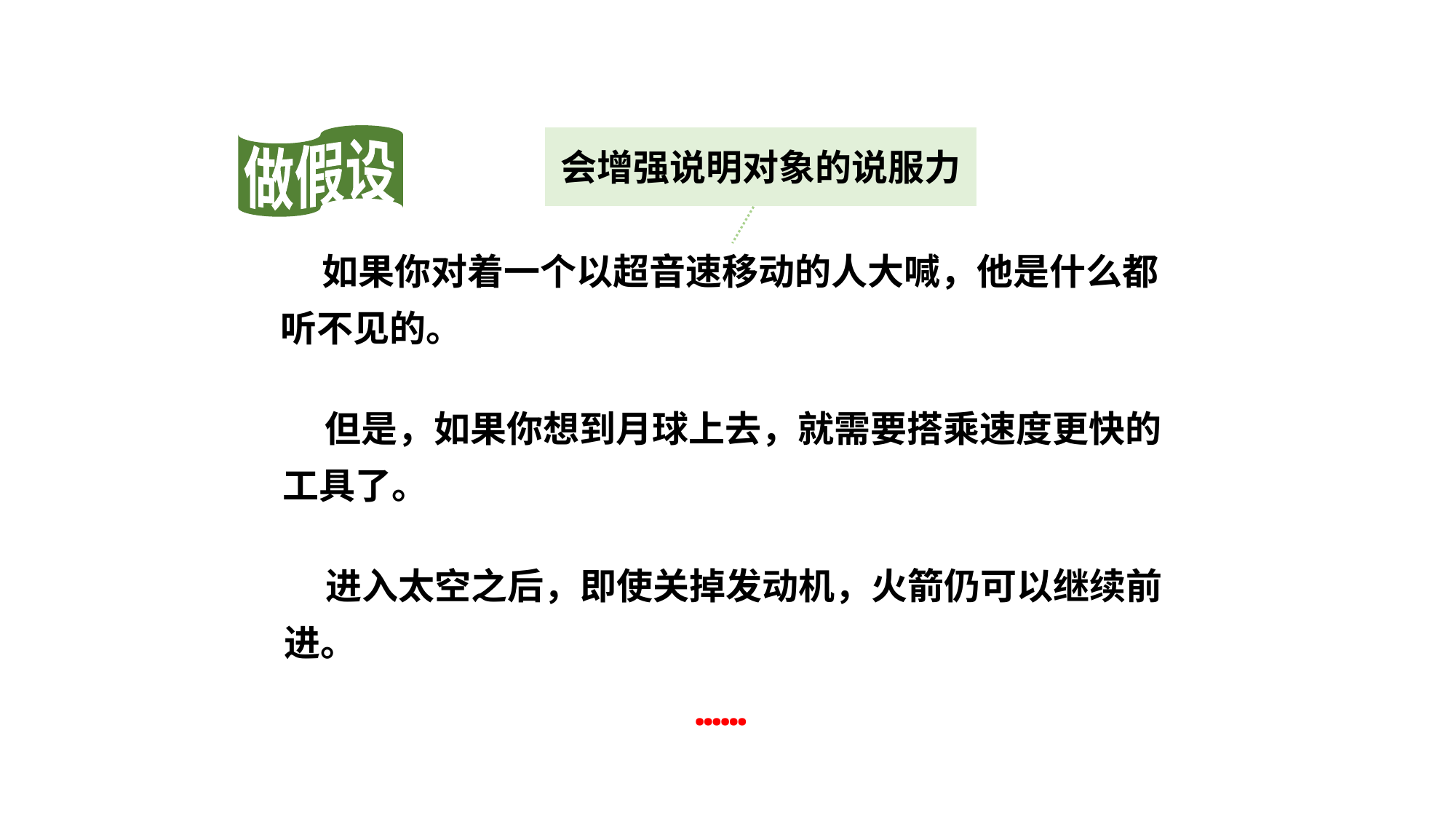

做假设
会增强说明对象的说服力
    如果你对着一个以超音速移动的人大喊，他是什么都听不见的。

    但是，如果你想到月球上去，就需要搭乘速度更快的工具了。
    进入太空之后，即使关掉发动机，火箭仍可以继续前进。
……